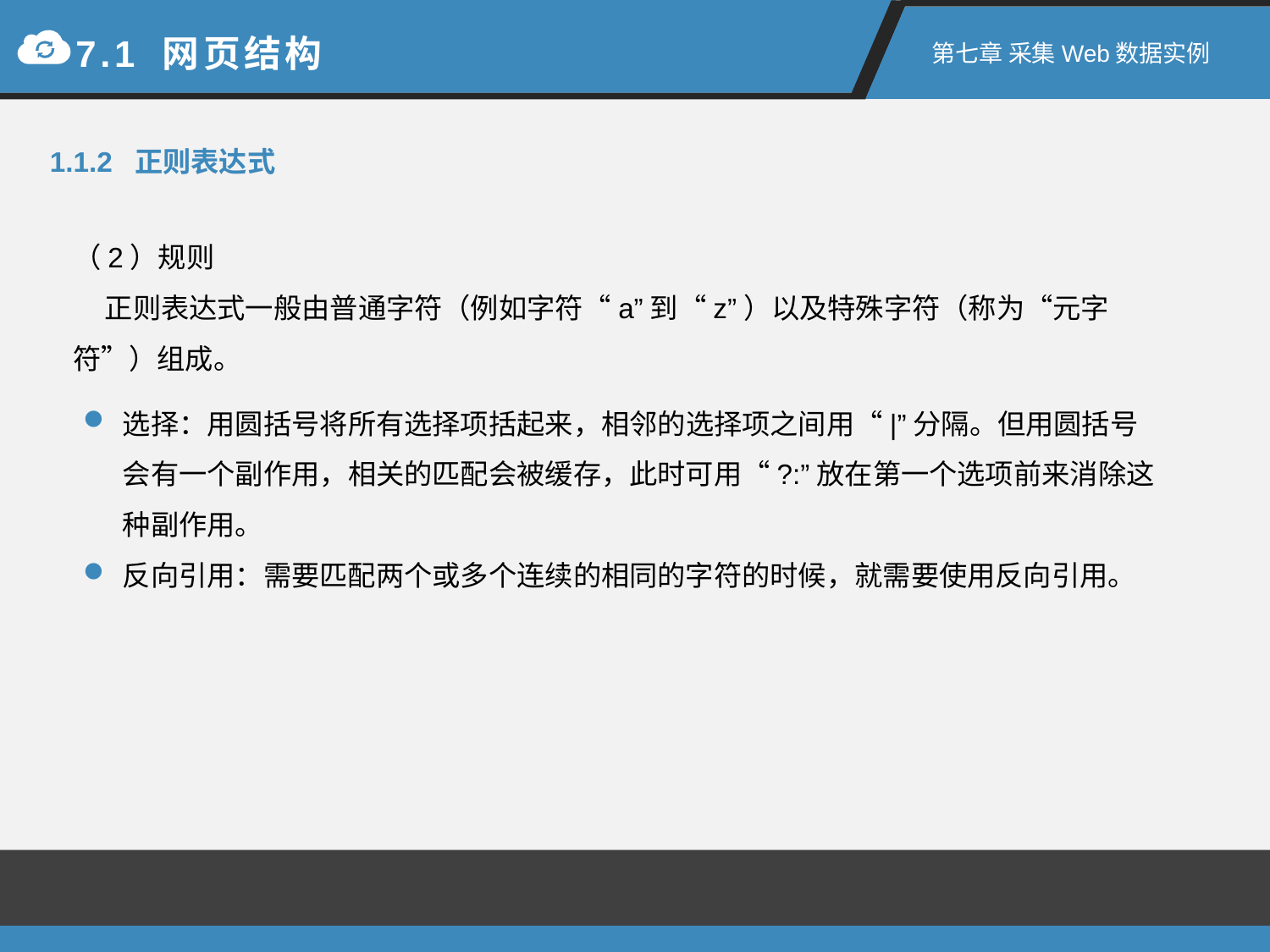

7.1 网页结构

第七章 采集Web数据实例
1.1.2  正则表达式
（2）规则
    正则表达式一般由普通字符（例如字符“a”到“z”）以及特殊字符（称为“元字符”）组成。
选择：用圆括号将所有选择项括起来，相邻的选择项之间用“|”分隔。但用圆括号会有一个副作用，相关的匹配会被缓存，此时可用“?:”放在第一个选项前来消除这种副作用。
反向引用：需要匹配两个或多个连续的相同的字符的时候，就需要使用反向引用。